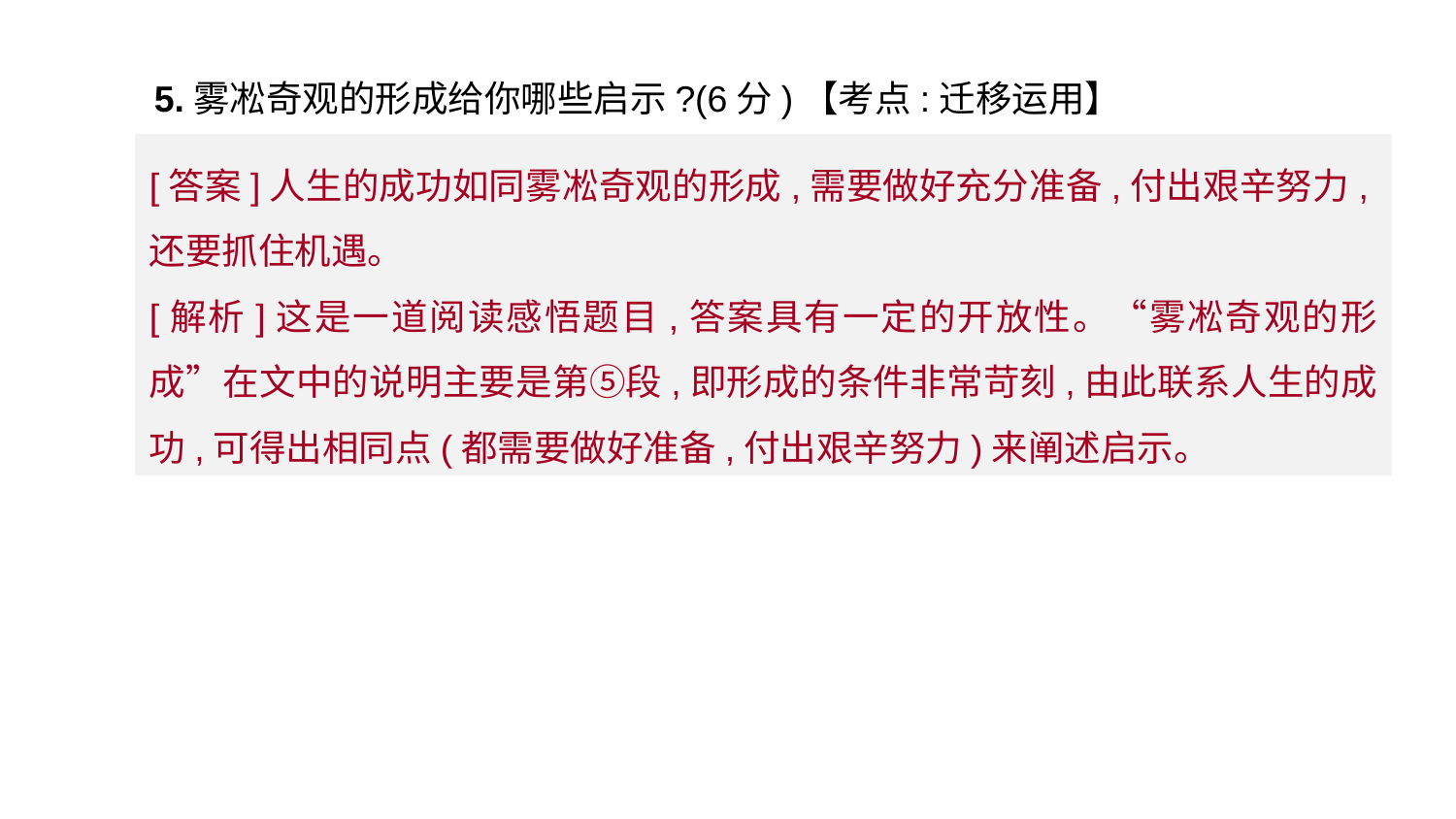

5.雾凇奇观的形成给你哪些启示?(6分)【考点:迁移运用】
[答案]人生的成功如同雾凇奇观的形成,需要做好充分准备,付出艰辛努力,还要抓住机遇。
[解析]这是一道阅读感悟题目,答案具有一定的开放性。“雾凇奇观的形成”在文中的说明主要是第⑤段,即形成的条件非常苛刻,由此联系人生的成功,可得出相同点(都需要做好准备,付出艰辛努力)来阐述启示。